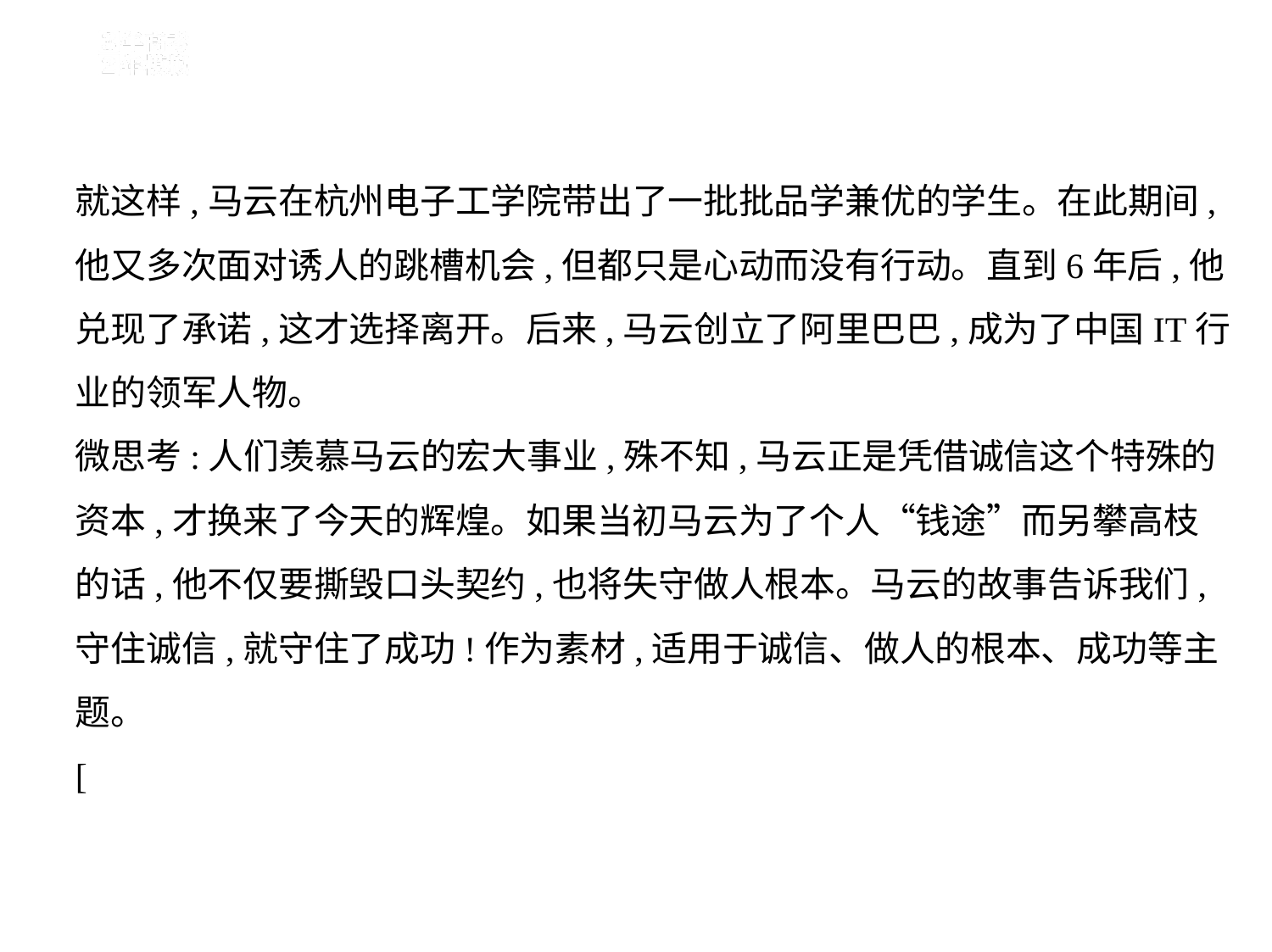

就这样,马云在杭州电子工学院带出了一批批品学兼优的学生。在此期间,
他又多次面对诱人的跳槽机会,但都只是心动而没有行动。直到6年后,他
兑现了承诺,这才选择离开。后来,马云创立了阿里巴巴,成为了中国IT行
业的领军人物。
微思考:人们羡慕马云的宏大事业,殊不知,马云正是凭借诚信这个特殊的
资本,才换来了今天的辉煌。如果当初马云为了个人“钱途”而另攀高枝
的话,他不仅要撕毁口头契约,也将失守做人根本。马云的故事告诉我们,
守住诚信,就守住了成功!作为素材,适用于诚信、做人的根本、成功等主
题。
[